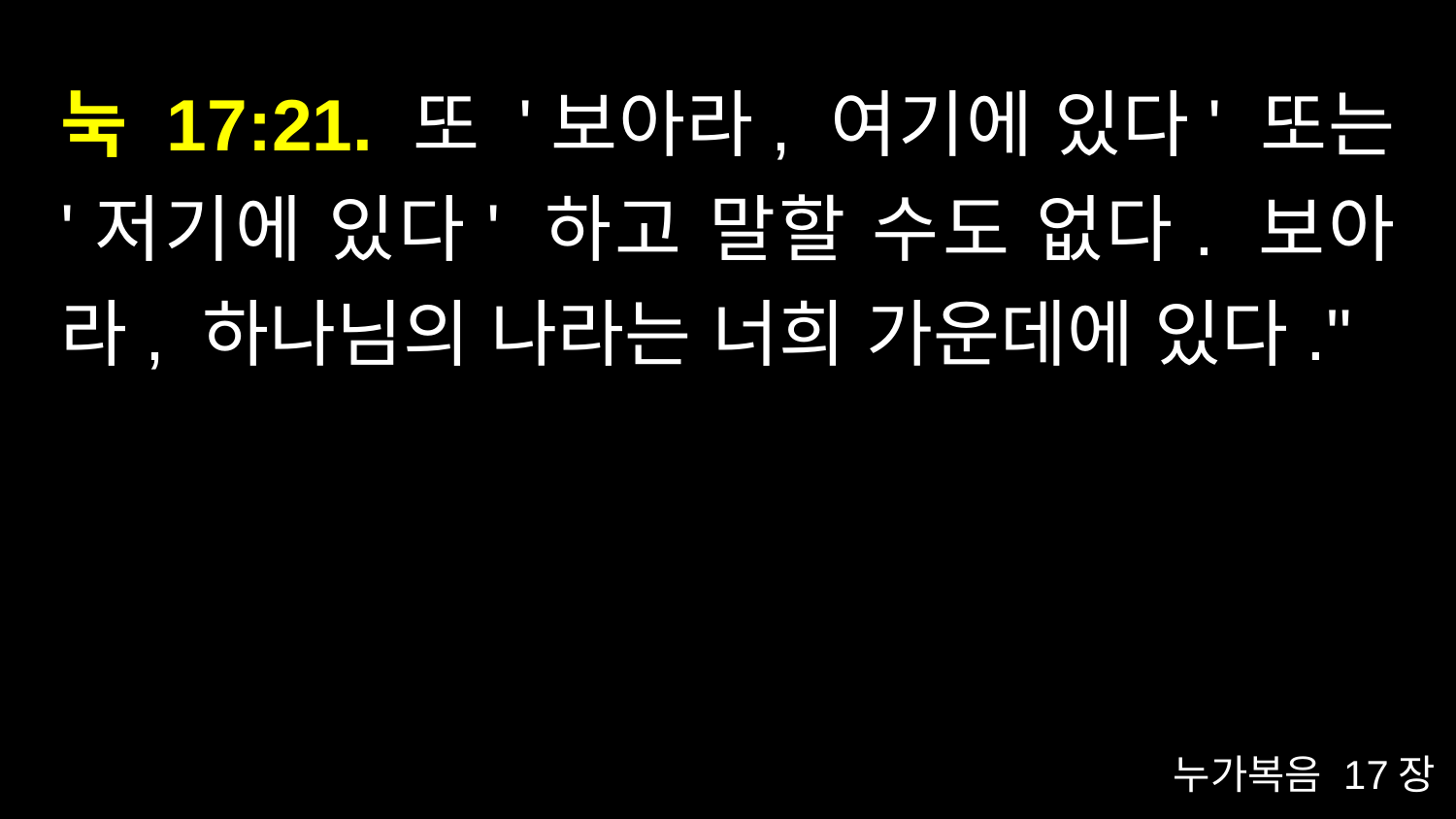

# 눅 17:21. 또 '보아라, 여기에 있다' 또는 '저기에 있다' 하고 말할 수도 없다. 보아라, 하나님의 나라는 너희 가운데에 있다."
누가복음 17장